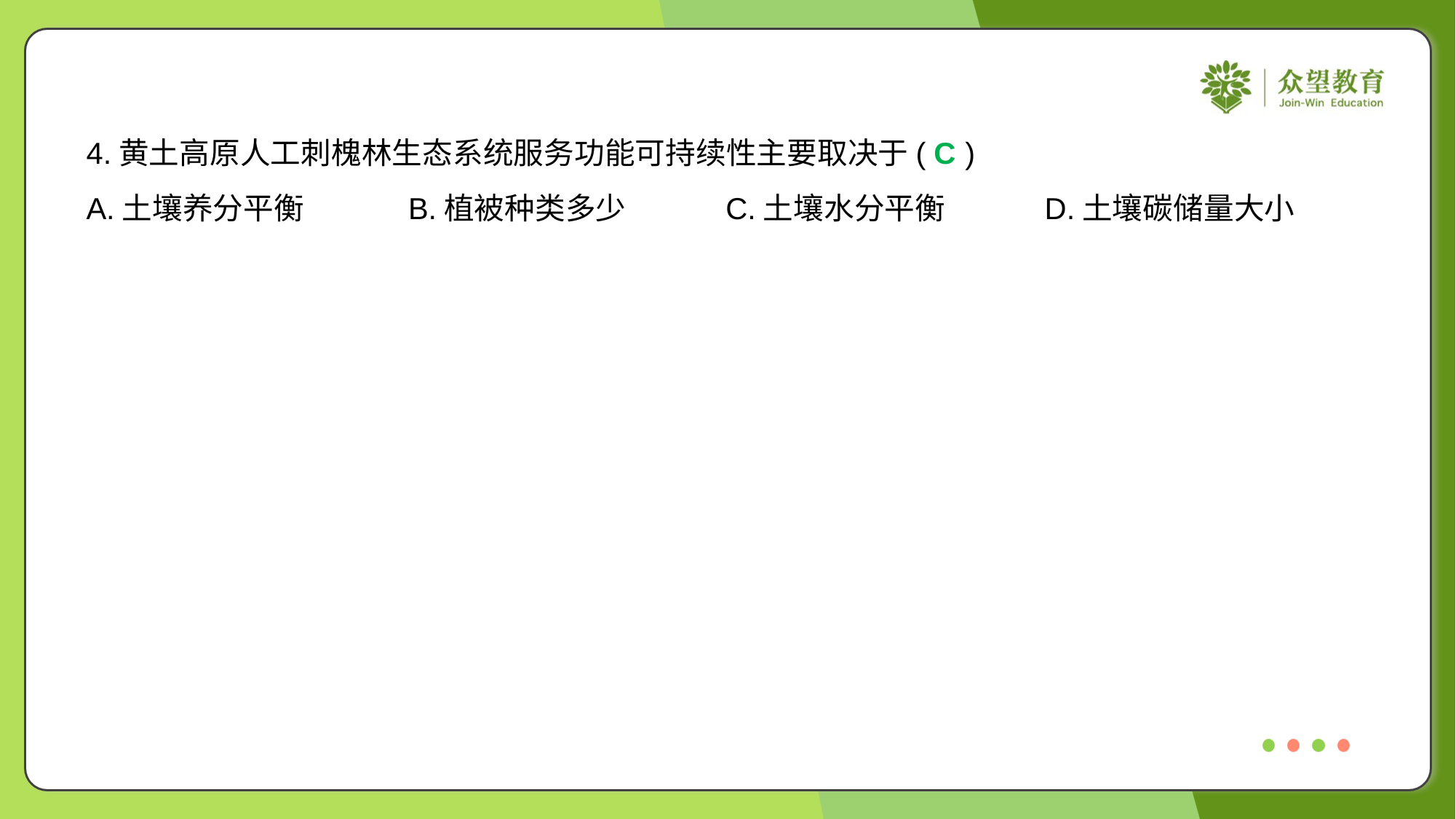

4.黄土高原人工刺槐林生态系统服务功能可持续性主要取决于(     )
C
A.土壤养分平衡	B.植被种类多少	C.土壤水分平衡	D.土壤碳储量大小